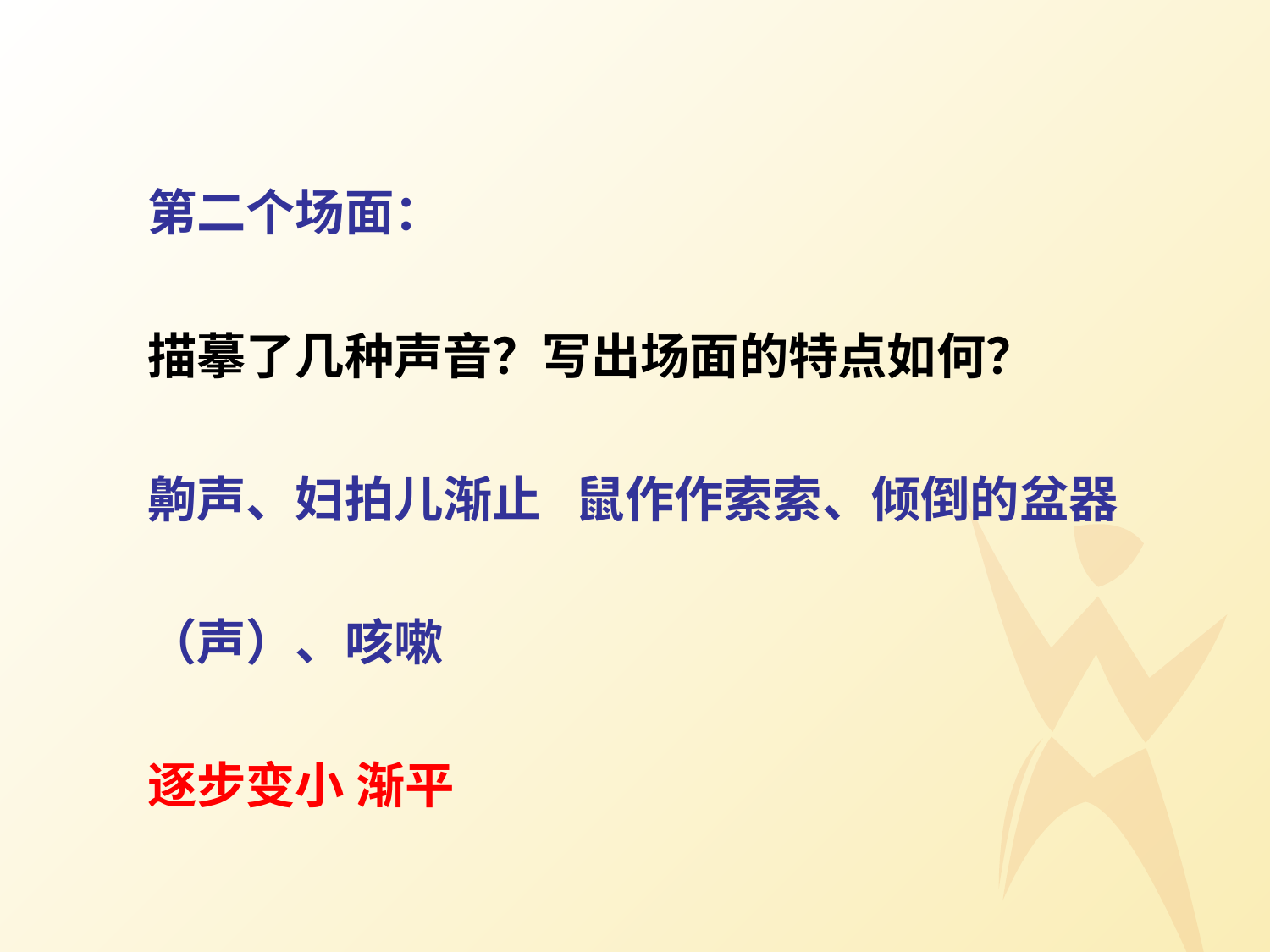

第二个场面：
描摹了几种声音？写出场面的特点如何？
齁声、妇拍儿渐止   鼠作作索索、倾倒的盆器
（声）、咳嗽
逐步变小 渐平